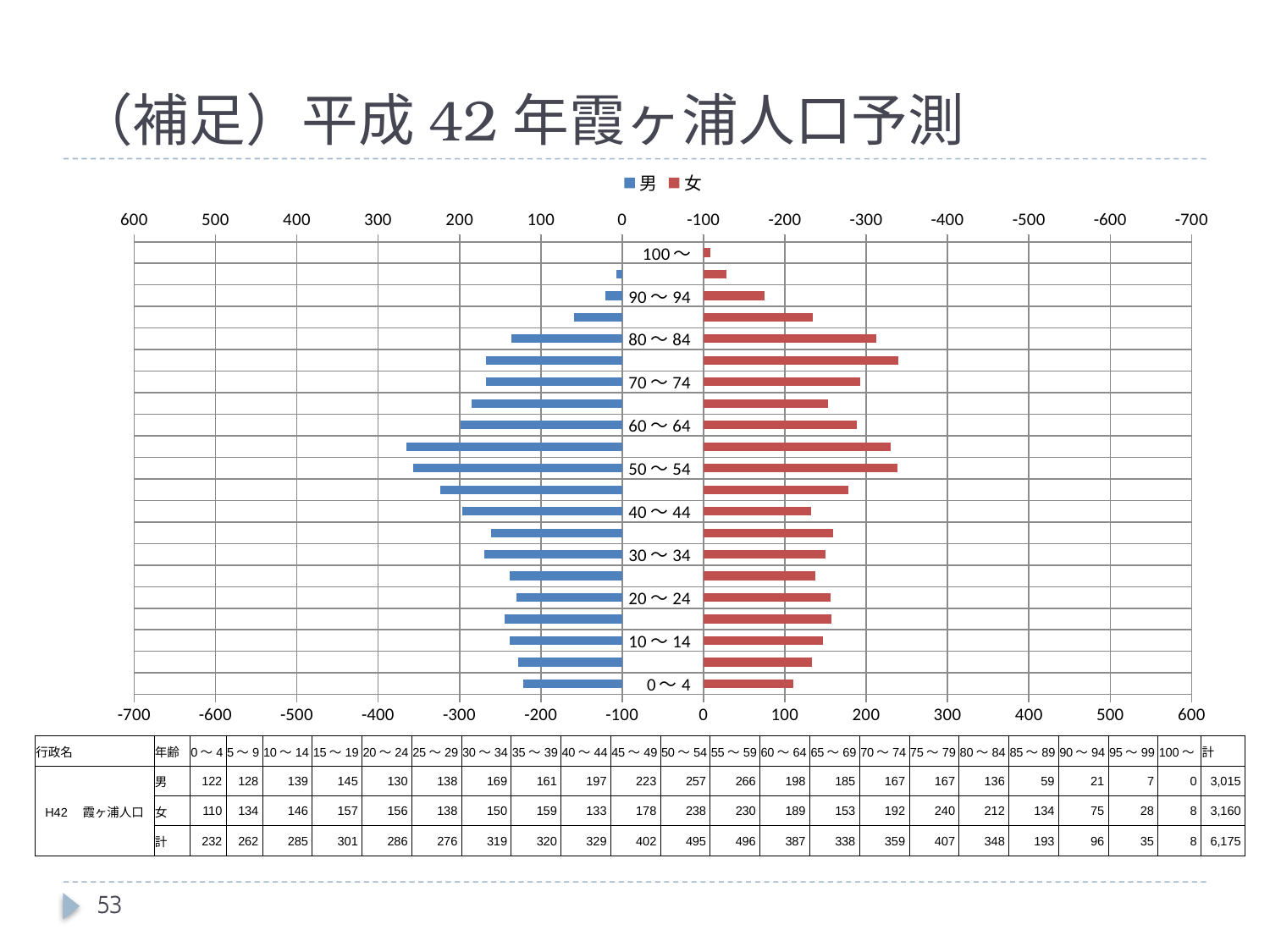

# （補足）平成42年霞ヶ浦人口予測

### Chart

| Category | 女 | 男 |
|---|---|---|
| 0～4 | 110.2719182497822 | 122.05670340624748 |
| 5～9 | 133.53488974894458 | 128.18732228532804 |
| 10～14 | 146.3149736392645 | 138.6195910613245 |
| 15～19 | 156.76950470788722 | 144.58882335763315 |
| 20～24 | 155.91759199322811 | 129.6685198384883 |
| 25～29 | 137.90379067972208 | 137.95644616806658 |
| 30～34 | 150.07908030730118 | 169.23330890223704 |
| 35～39 | 158.77931684685487 | 161.15603846430784 |
| 40～44 | 132.71922258304673 | 196.56238504751667 |
| 45～49 | 178.07844469146 | 223.44781765280007 |
| 50～54 | 238.2069125344829 | 257.0856083841065 |
| 55～59 | 229.72912630698553 | 265.811868060294 |
| 60～64 | 188.79472714023737 | 198.35329952026953 |
| 65～69 | 153.3964334120034 | 184.95073674488896 |
| 70～74 | 192.2460415918335 | 167.05227835022228 |
| 75～79 | 239.8435435052587 | 167.4033207003147 |
| 80～84 | 212.1951658789293 | 135.93477194532895 |
| 85～89 | 134.20919188011857 | 59.22583906603798 |
| 90～94 | 75.00713318649342 | 20.76924220641603 |
| 95～99 | 27.819257456503728 | 6.972531312153954 |
| 100～ | 8.178746498599438 | 0.0 |
| 行政名 | 年齢 | 0～4 | 5～9 | 10～14 | 15～19 | 20～24 | 25～29 | 30～34 | 35～39 | 40～44 | 45～49 | 50～54 | 55～59 | 60～64 | 65～69 | 70～74 | 75～79 | 80～84 | 85～89 | 90～94 | 95～99 | 100～ | 計 |
| --- | --- | --- | --- | --- | --- | --- | --- | --- | --- | --- | --- | --- | --- | --- | --- | --- | --- | --- | --- | --- | --- | --- | --- |
| H42　霞ヶ浦人口 | 男 | 122 | 128 | 139 | 145 | 130 | 138 | 169 | 161 | 197 | 223 | 257 | 266 | 198 | 185 | 167 | 167 | 136 | 59 | 21 | 7 | 0 | 3,015 |
|  | 女 | 110 | 134 | 146 | 157 | 156 | 138 | 150 | 159 | 133 | 178 | 238 | 230 | 189 | 153 | 192 | 240 | 212 | 134 | 75 | 28 | 8 | 3,160 |
|  | 計 | 232 | 262 | 285 | 301 | 286 | 276 | 319 | 320 | 329 | 402 | 495 | 496 | 387 | 338 | 359 | 407 | 348 | 193 | 96 | 35 | 8 | 6,175 |
53